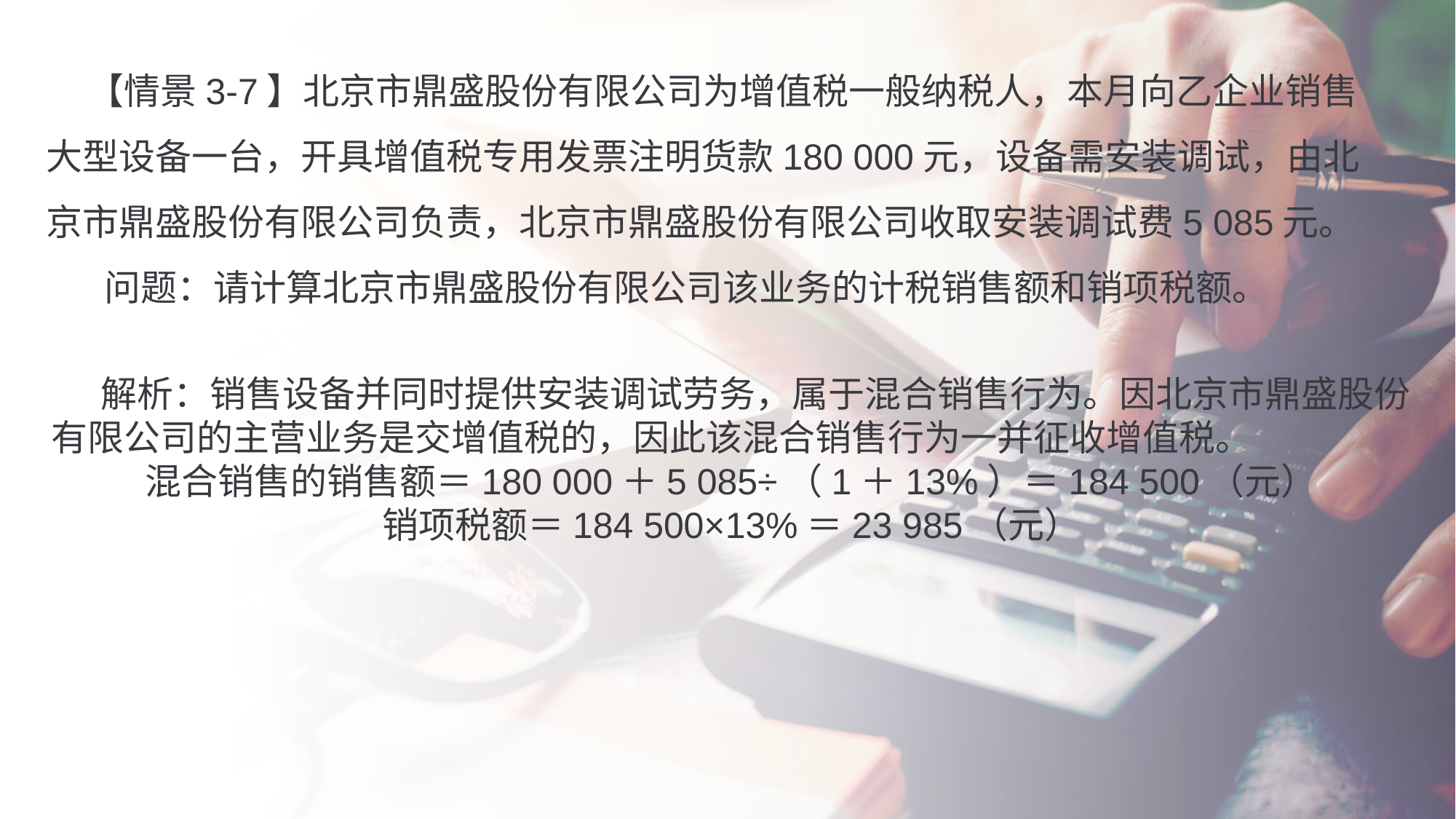

【情景3-7】北京市鼎盛股份有限公司为增值税一般纳税人，本月向乙企业销售大型设备一台，开具增值税专用发票注明货款180 000元，设备需安装调试，由北京市鼎盛股份有限公司负责，北京市鼎盛股份有限公司收取安装调试费5 085元。
      问题：请计算北京市鼎盛股份有限公司该业务的计税销售额和销项税额。
     解析：销售设备并同时提供安装调试劳务，属于混合销售行为。因北京市鼎盛股份有限公司的主营业务是交增值税的，因此该混合销售行为一并征收增值税。
混合销售的销售额＝180 000＋5 085÷（1＋13%）＝184 500（元）
销项税额＝184 500×13%＝23 985（元）